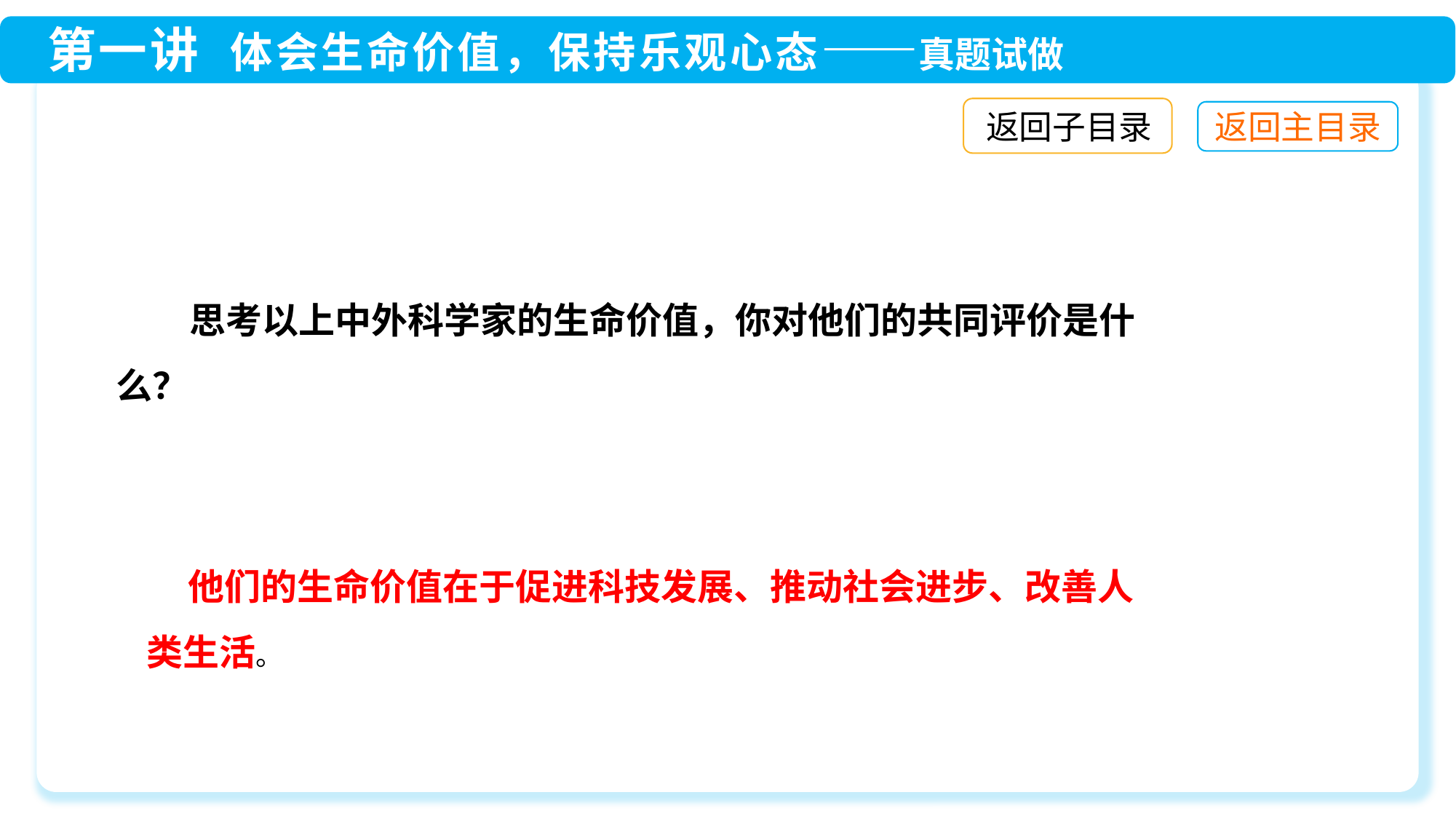

返回子目录
    思考以上中外科学家的生命价值，你对他们的共同评价是什么？

    他们的生命价值在于促进科技发展、推动社会进步、改善人类生活。